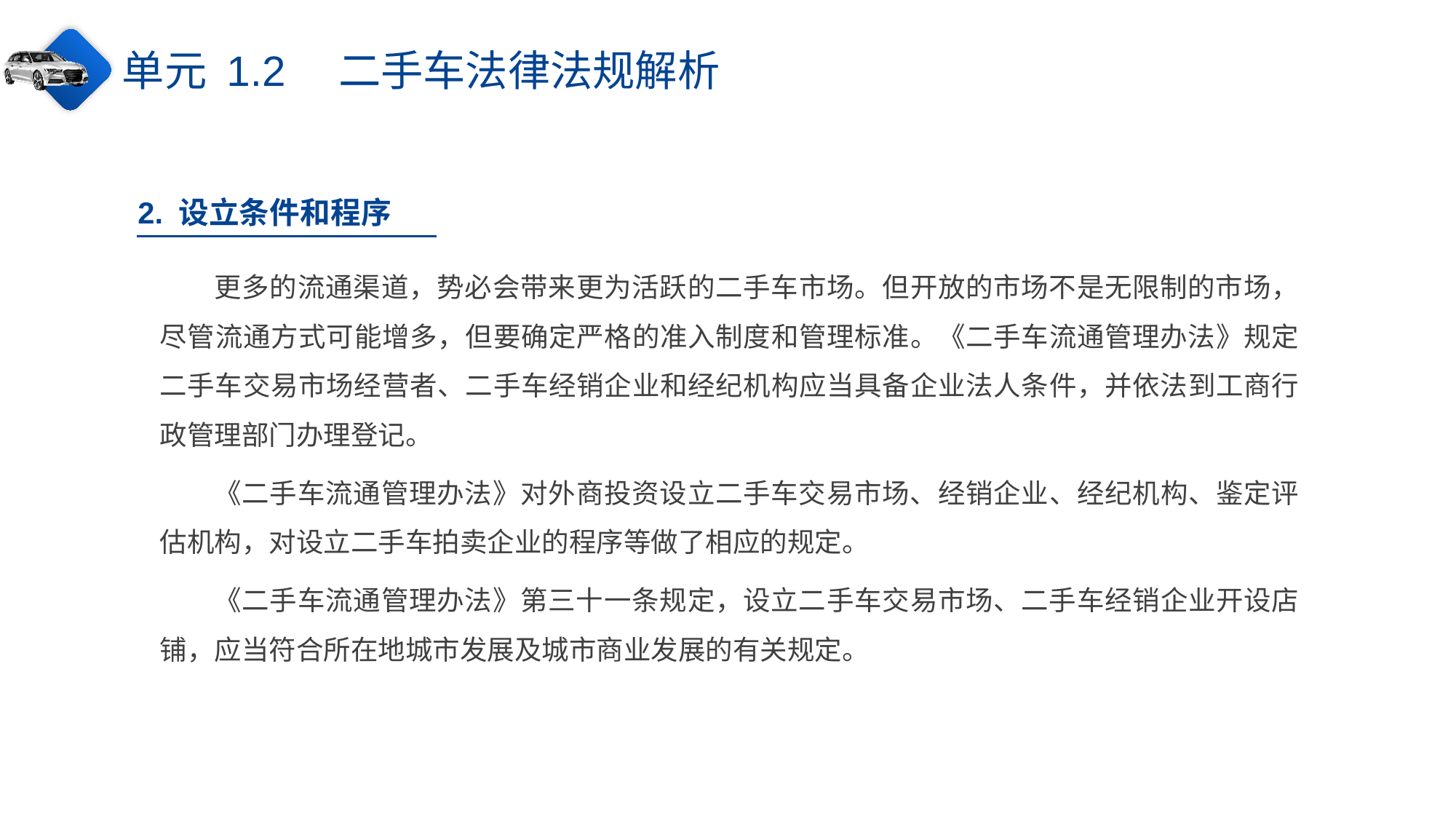

单元 1.2　二手车法律法规解析
2. 设立条件和程序
更多的流通渠道，势必会带来更为活跃的二手车市场。但开放的市场不是无限制的市场，尽管流通方式可能增多，但要确定严格的准入制度和管理标准。《二手车流通管理办法》规定二手车交易市场经营者、二手车经销企业和经纪机构应当具备企业法人条件，并依法到工商行政管理部门办理登记。
《二手车流通管理办法》对外商投资设立二手车交易市场、经销企业、经纪机构、鉴定评估机构，对设立二手车拍卖企业的程序等做了相应的规定。
《二手车流通管理办法》第三十一条规定，设立二手车交易市场、二手车经销企业开设店铺，应当符合所在地城市发展及城市商业发展的有关规定。